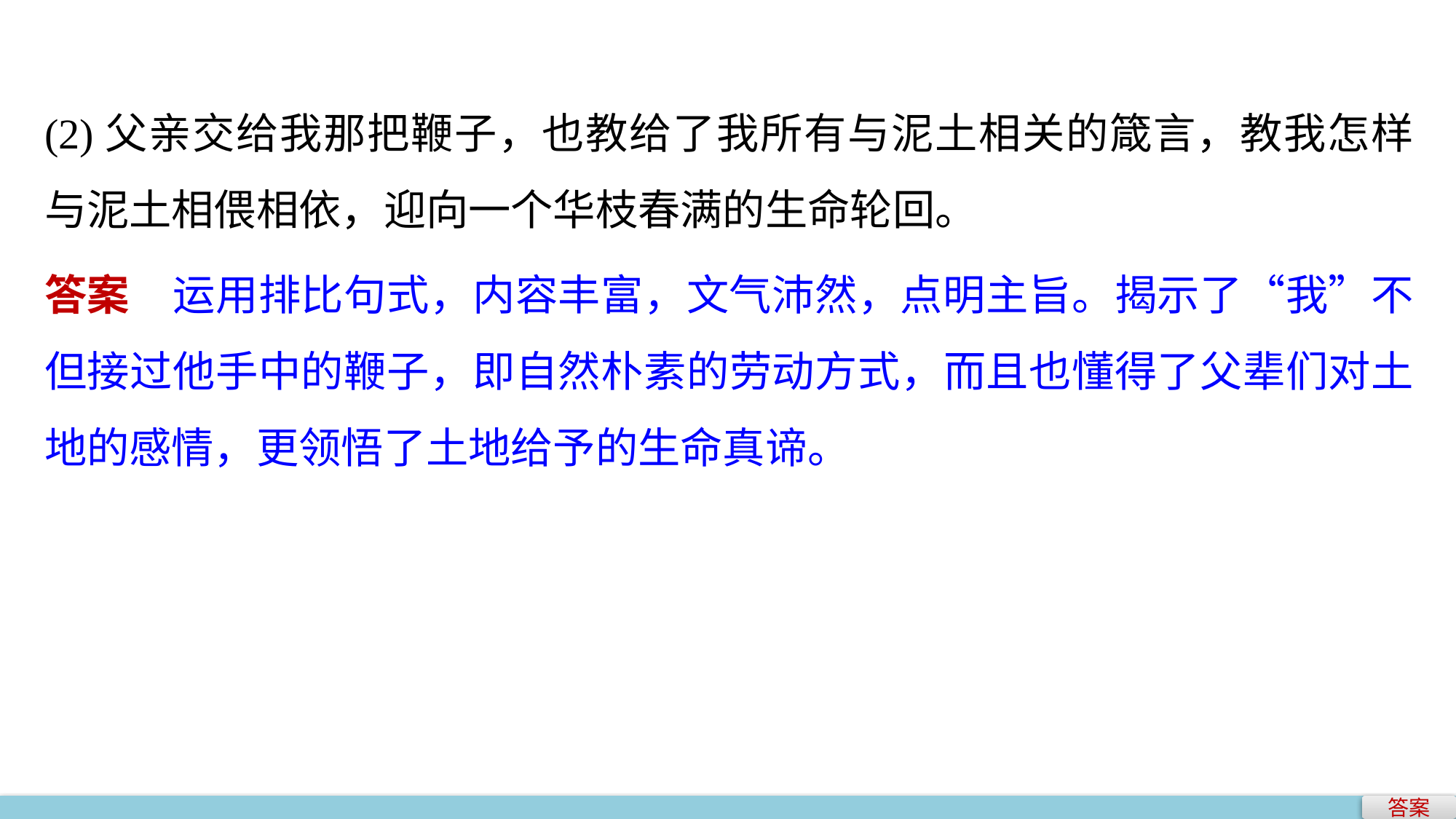

(2)父亲交给我那把鞭子，也教给了我所有与泥土相关的箴言，教我怎样与泥土相偎相依，迎向一个华枝春满的生命轮回。
答案　运用排比句式，内容丰富，文气沛然，点明主旨。揭示了“我”不但接过他手中的鞭子，即自然朴素的劳动方式，而且也懂得了父辈们对土地的感情，更领悟了土地给予的生命真谛。

答案